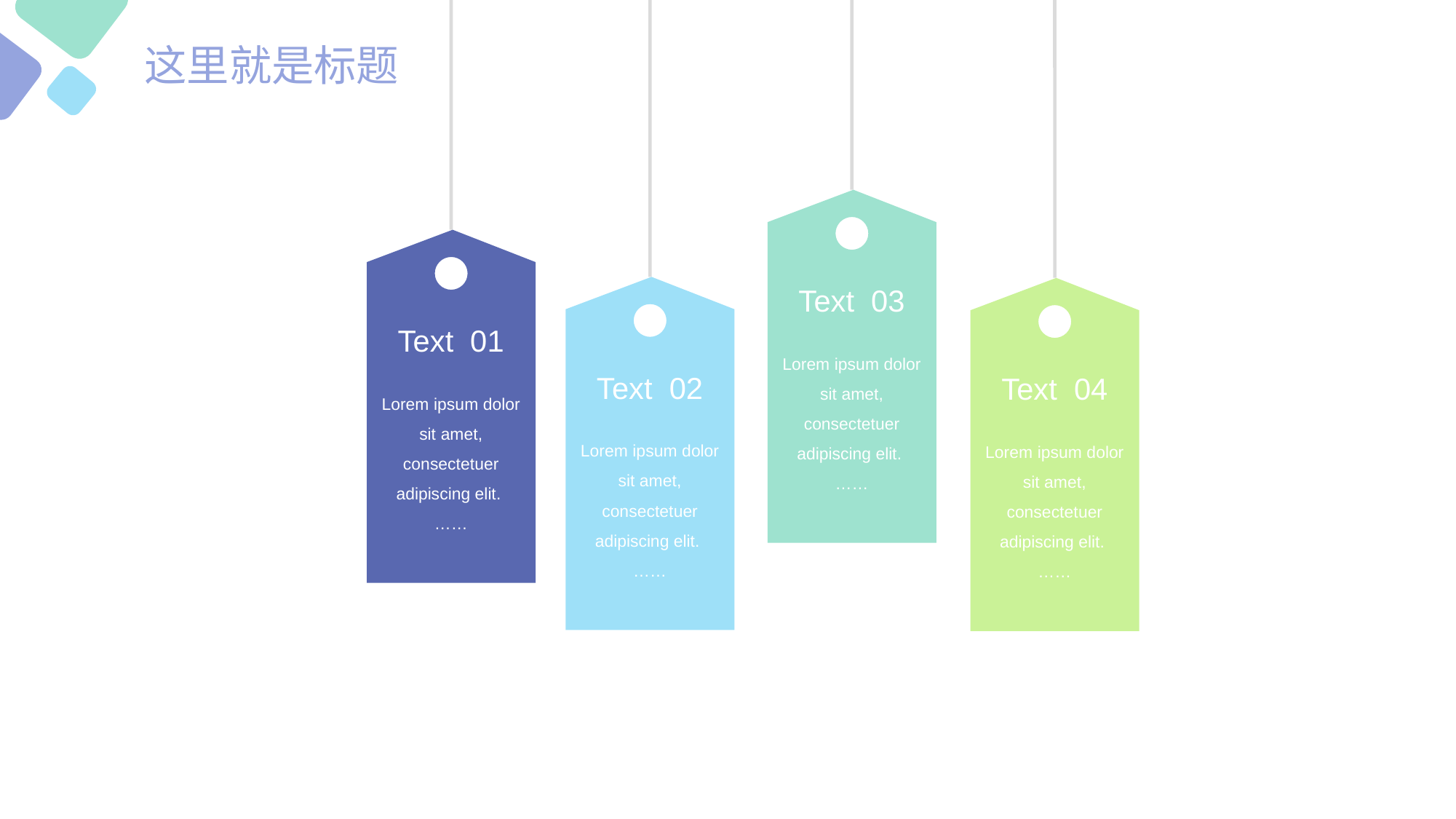

这里就是标题

Text  03

Text  01
Lorem ipsum dolor sit amet, consectetuer adipiscing elit.
……

Text  02
Text  04
Lorem ipsum dolor sit amet, consectetuer adipiscing elit.
……

Lorem ipsum dolor sit amet, consectetuer adipiscing elit.
……

Lorem ipsum dolor sit amet, consectetuer adipiscing elit.
……